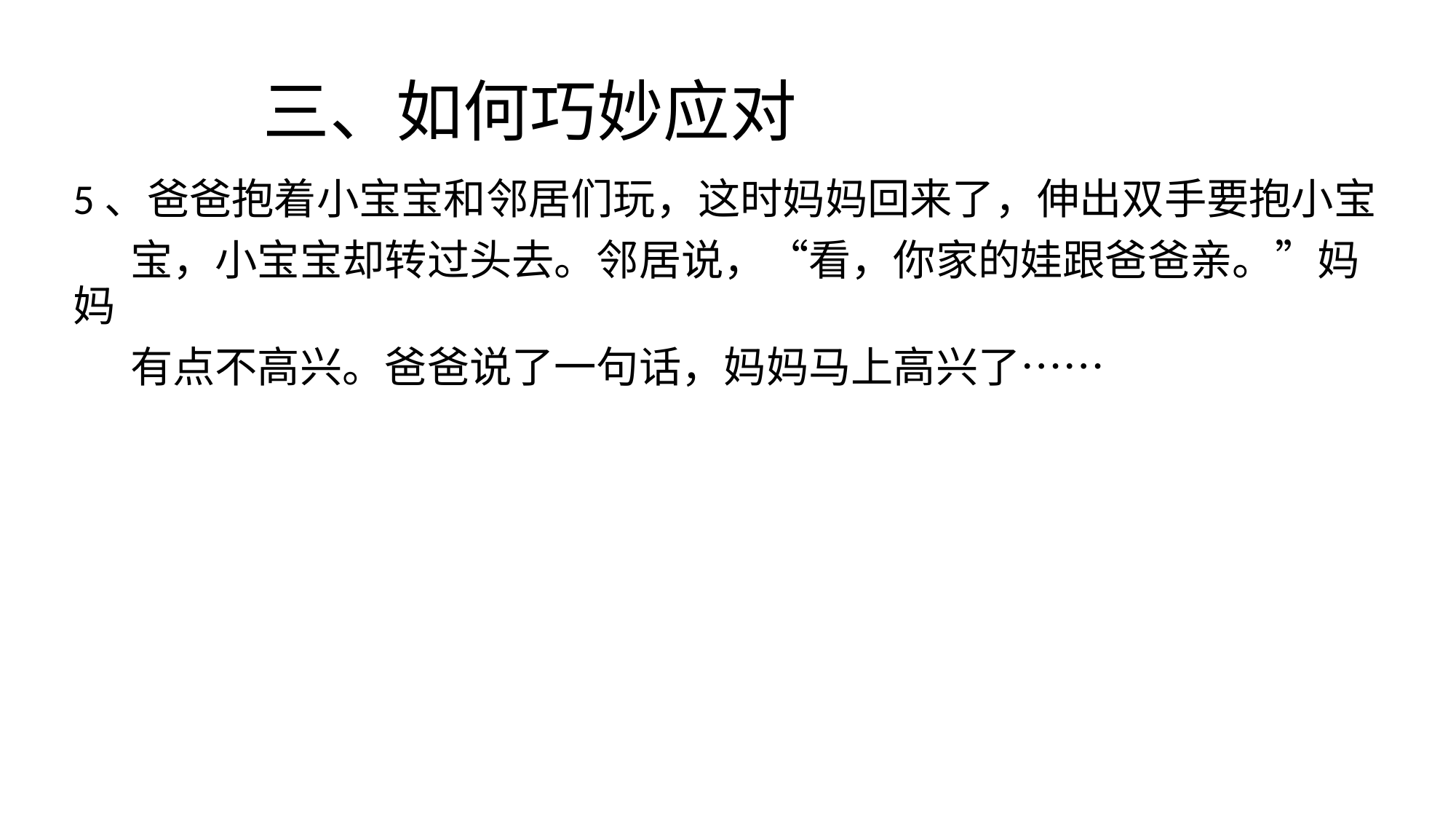

# 三、如何巧妙应对
5、爸爸抱着小宝宝和邻居们玩，这时妈妈回来了，伸出双手要抱小宝
     宝，小宝宝却转过头去。邻居说，“看，你家的娃跟爸爸亲。”妈妈
     有点不高兴。爸爸说了一句话，妈妈马上高兴了……